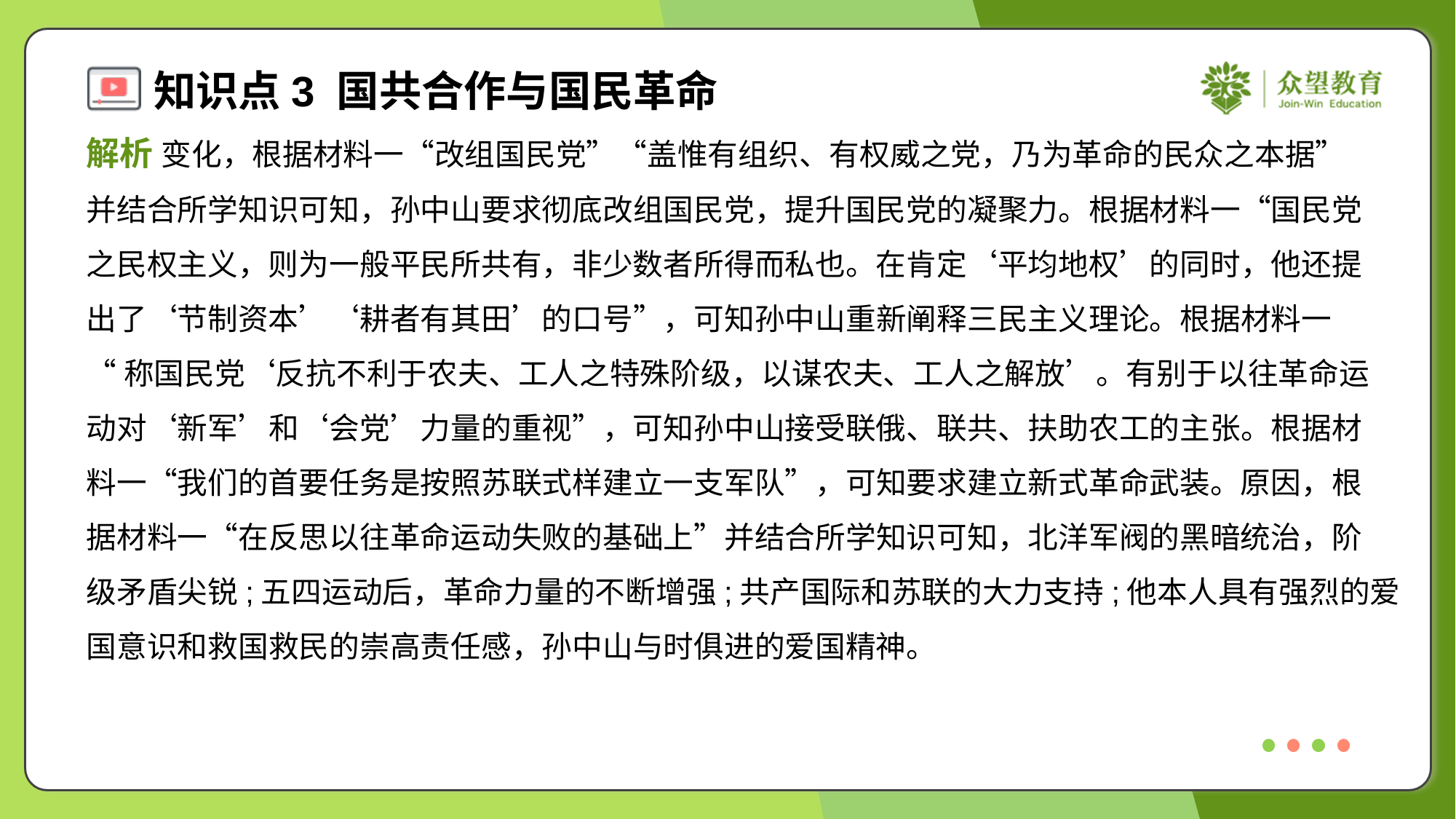

解析 变化，根据材料一“改组国民党”“盖惟有组织、有权威之党，乃为革命的民众之本据”
并结合所学知识可知，孙中山要求彻底改组国民党，提升国民党的凝聚力。根据材料一“国民党
之民权主义，则为一般平民所共有，非少数者所得而私也。在肯定‘平均地权’的同时，他还提
出了‘节制资本’‘耕者有其田’的口号”，可知孙中山重新阐释三民主义理论。根据材料一
“称国民党‘反抗不利于农夫、工人之特殊阶级，以谋农夫、工人之解放’。有别于以往革命运
动对‘新军’和‘会党’力量的重视”，可知孙中山接受联俄、联共、扶助农工的主张。根据材
料一“我们的首要任务是按照苏联式样建立一支军队”，可知要求建立新式革命武装。原因，根
据材料一“在反思以往革命运动失败的基础上”并结合所学知识可知，北洋军阀的黑暗统治，阶
级矛盾尖锐;五四运动后，革命力量的不断增强;共产国际和苏联的大力支持;他本人具有强烈的爱
国意识和救国救民的崇高责任感，孙中山与时俱进的爱国精神。